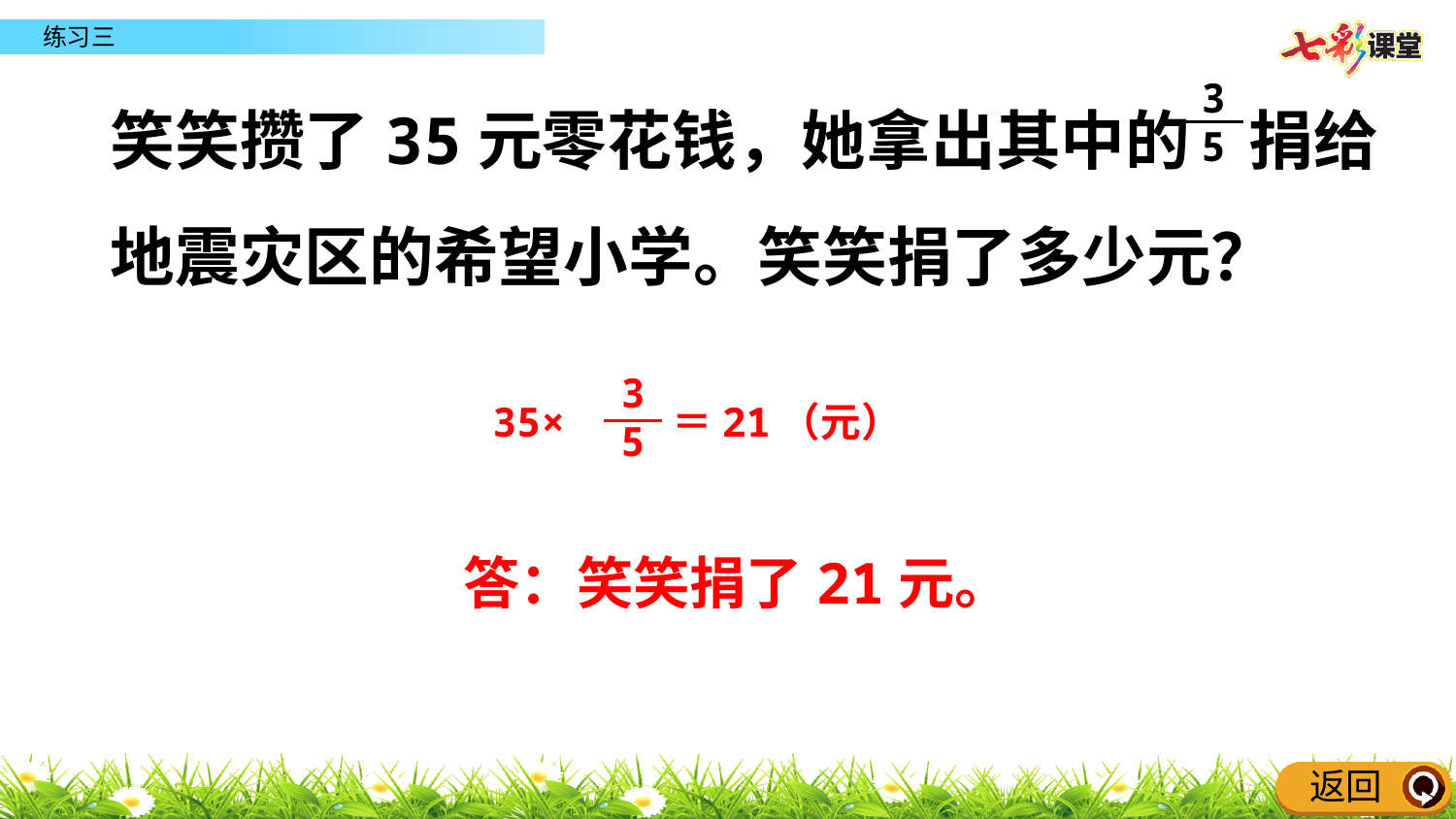

笑笑攒了35元零花钱，她拿出其中的    捐给地震灾区的希望小学。笑笑捐了多少元？

3
5
3
5
35×    ＝21（元）
答：笑笑捐了21元。